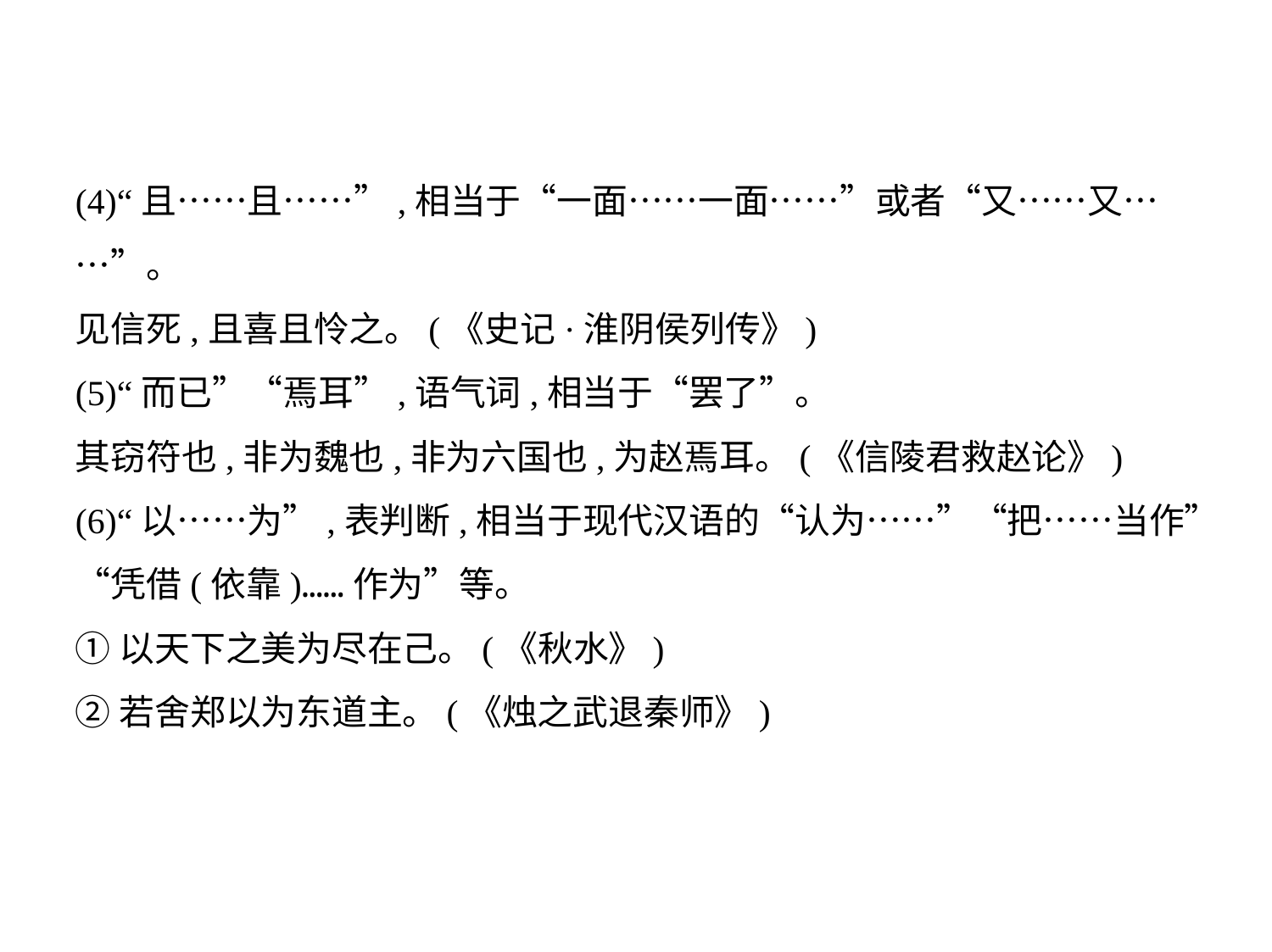

(4)“且……且……”,相当于“一面……一面……”或者“又……又…
…”。
见信死,且喜且怜之。(《史记·淮阴侯列传》)
(5)“而已”“焉耳”,语气词,相当于“罢了”。
其窃符也,非为魏也,非为六国也,为赵焉耳。(《信陵君救赵论》)
(6)“以……为”,表判断,相当于现代汉语的“认为……”“把……当作”
“凭借(依靠)……作为”等。
①以天下之美为尽在己。(《秋水》)
②若舍郑以为东道主。(《烛之武退秦师》)